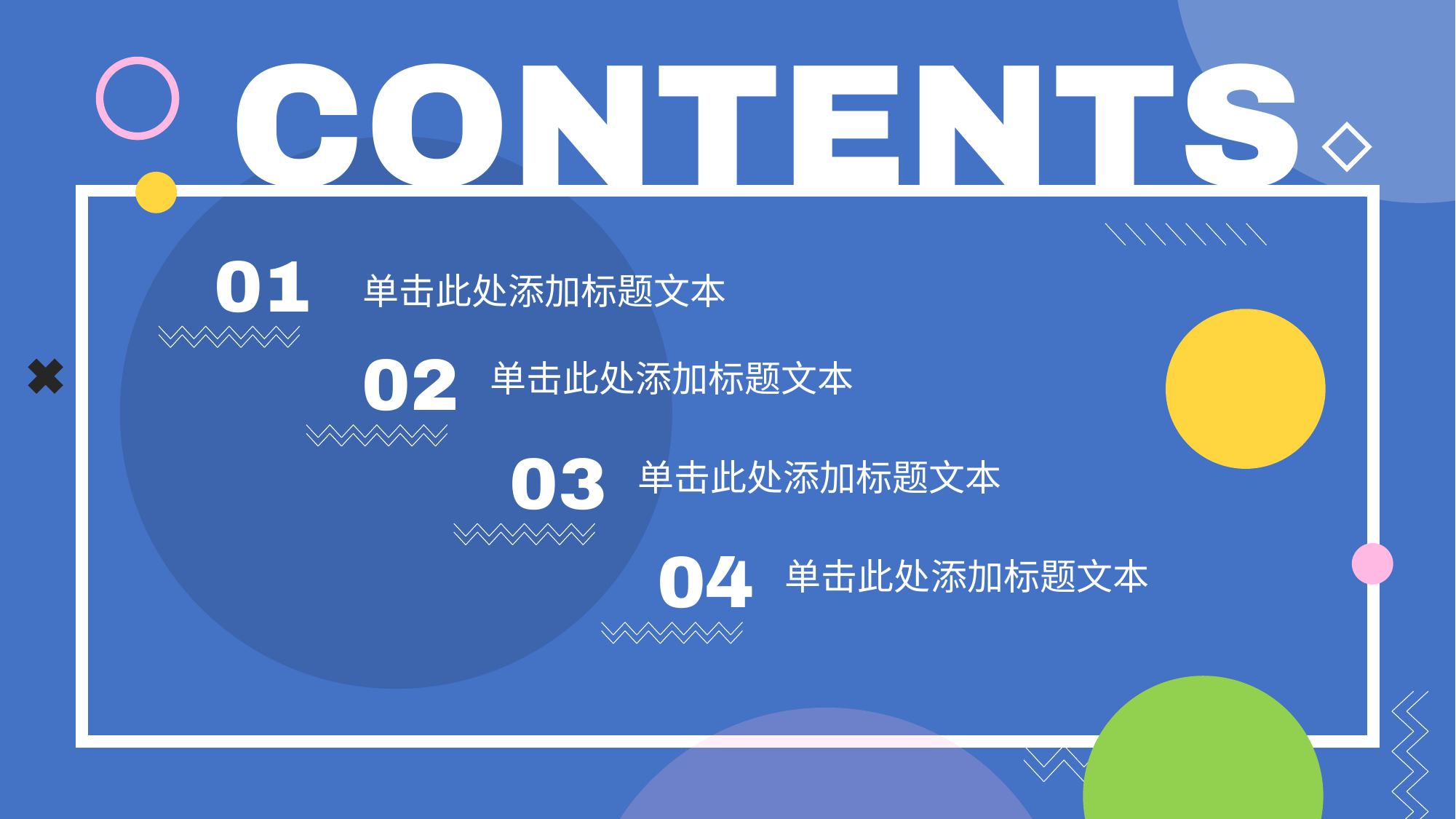

5,1P,P,T模板网   ww,w.5,1  pp tm ob an.c om

CONTENTS

01
单击此处添加标题文本

02
单击此处添加标题文本

03
单击此处添加标题文本
04
单击此处添加标题文本